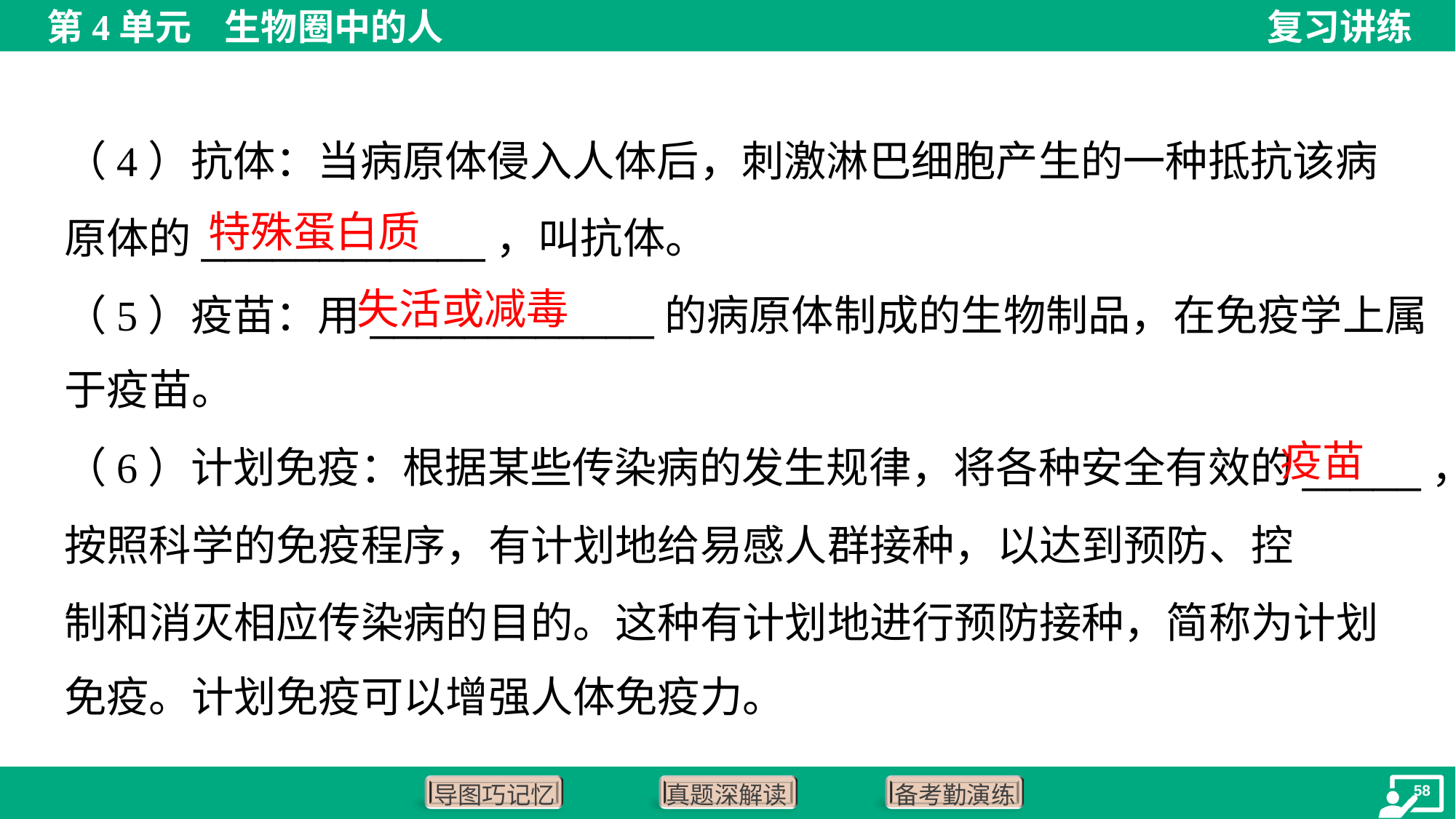

（4）抗体：当病原体侵入人体后，刺激淋巴细胞产生的一种抵抗该病
原体的____________，叫抗体。
（5）疫苗：用____________的病原体制成的生物制品，在免疫学上属
于疫苗。
特殊蛋白质
失活或减毒
疫苗
（6）计划免疫：根据某些传染病的发生规律，将各种安全有效的_____，
按照科学的免疫程序，有计划地给易感人群接种，以达到预防、控
制和消灭相应传染病的目的。这种有计划地进行预防接种，简称为计划
免疫。计划免疫可以增强人体免疫力。